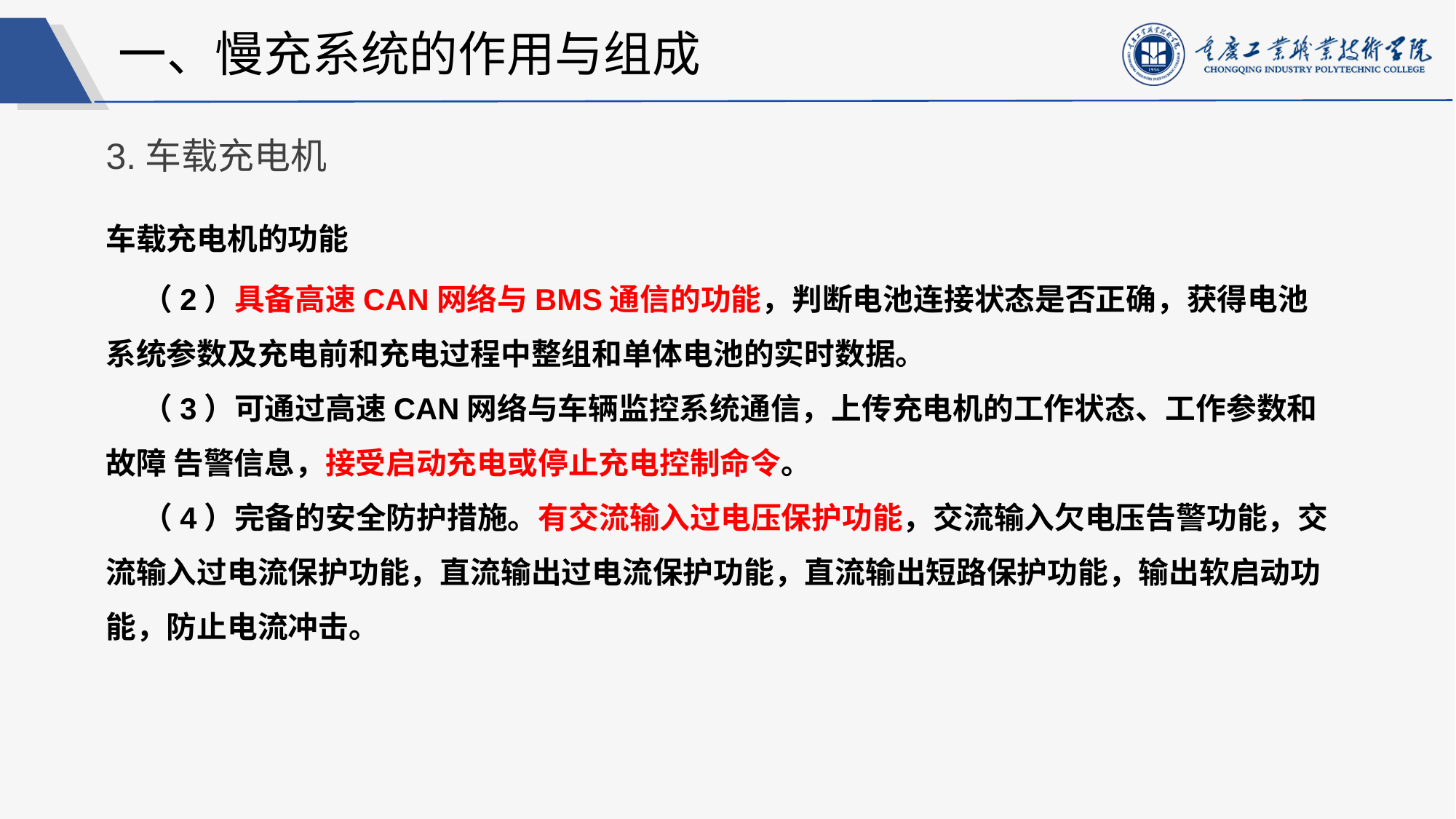

一、慢充系统的作用与组成
3.车载充电机
车载充电机的功能
（2）具备高速CAN网络与BMS通信的功能，判断电池连接状态是否正确，获得电池系统参数及充电前和充电过程中整组和单体电池的实时数据。
（3）可通过高速CAN网络与车辆监控系统通信，上传充电机的工作状态、工作参数和故障 告警信息，接受启动充电或停止充电控制命令。
（4）完备的安全防护措施。有交流输入过电压保护功能，交流输入欠电压告警功能，交流输入过电流保护功能，直流输出过电流保护功能，直流输出短路保护功能，输出软启动功能，防止电流冲击。